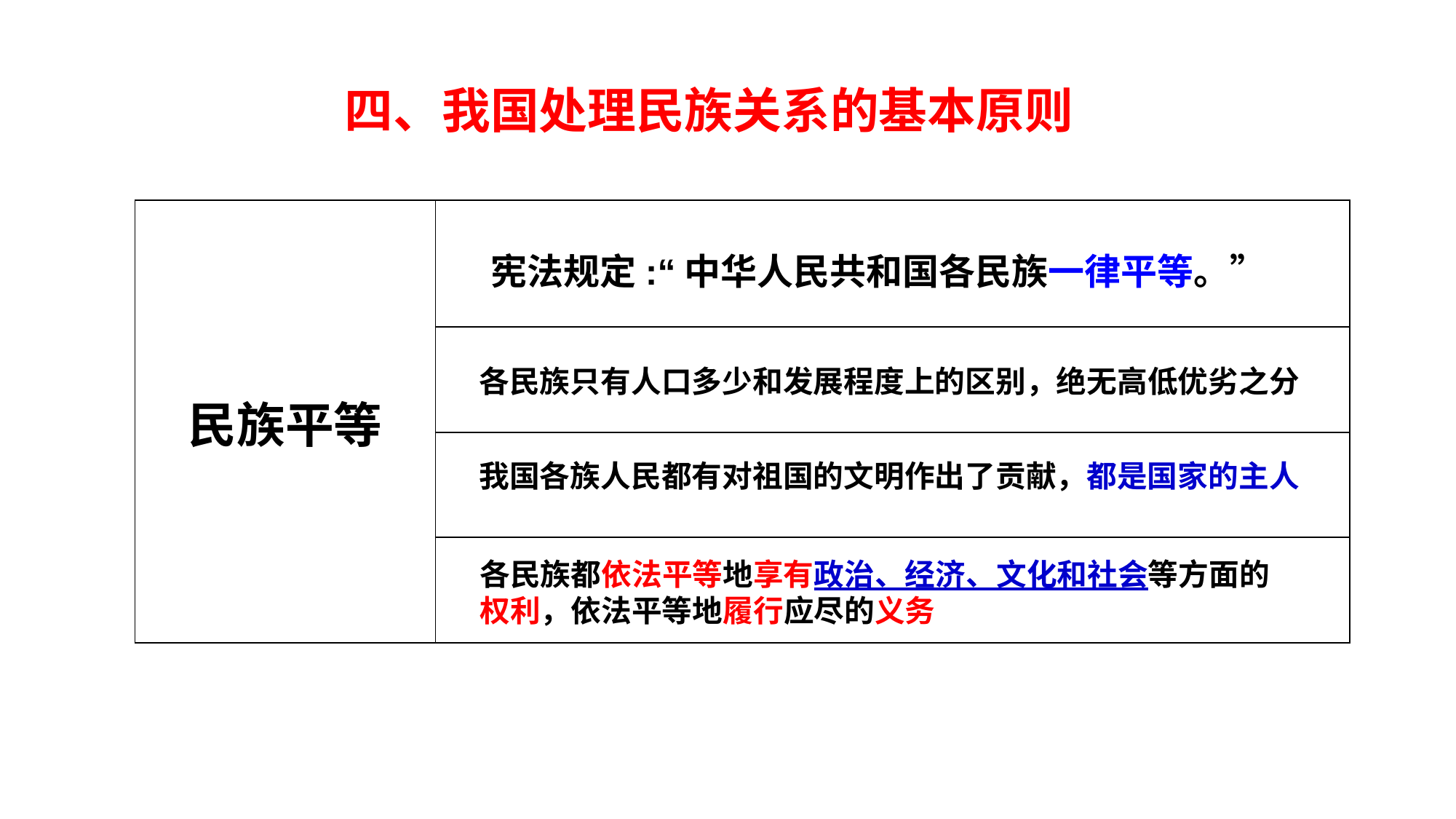

四、我国处理民族关系的基本原则
| 民族平等 |  |
| --- | --- |
|  |  |
|  |  |
|  |  |
宪法规定:“中华人民共和国各民族一律平等。”
各民族只有人口多少和发展程度上的区别，绝无高低优劣之分
我国各族人民都有对祖国的文明作出了贡献，都是国家的主人
各民族都依法平等地享有政治、经济、文化和社会等方面的权利，依法平等地履行应尽的义务